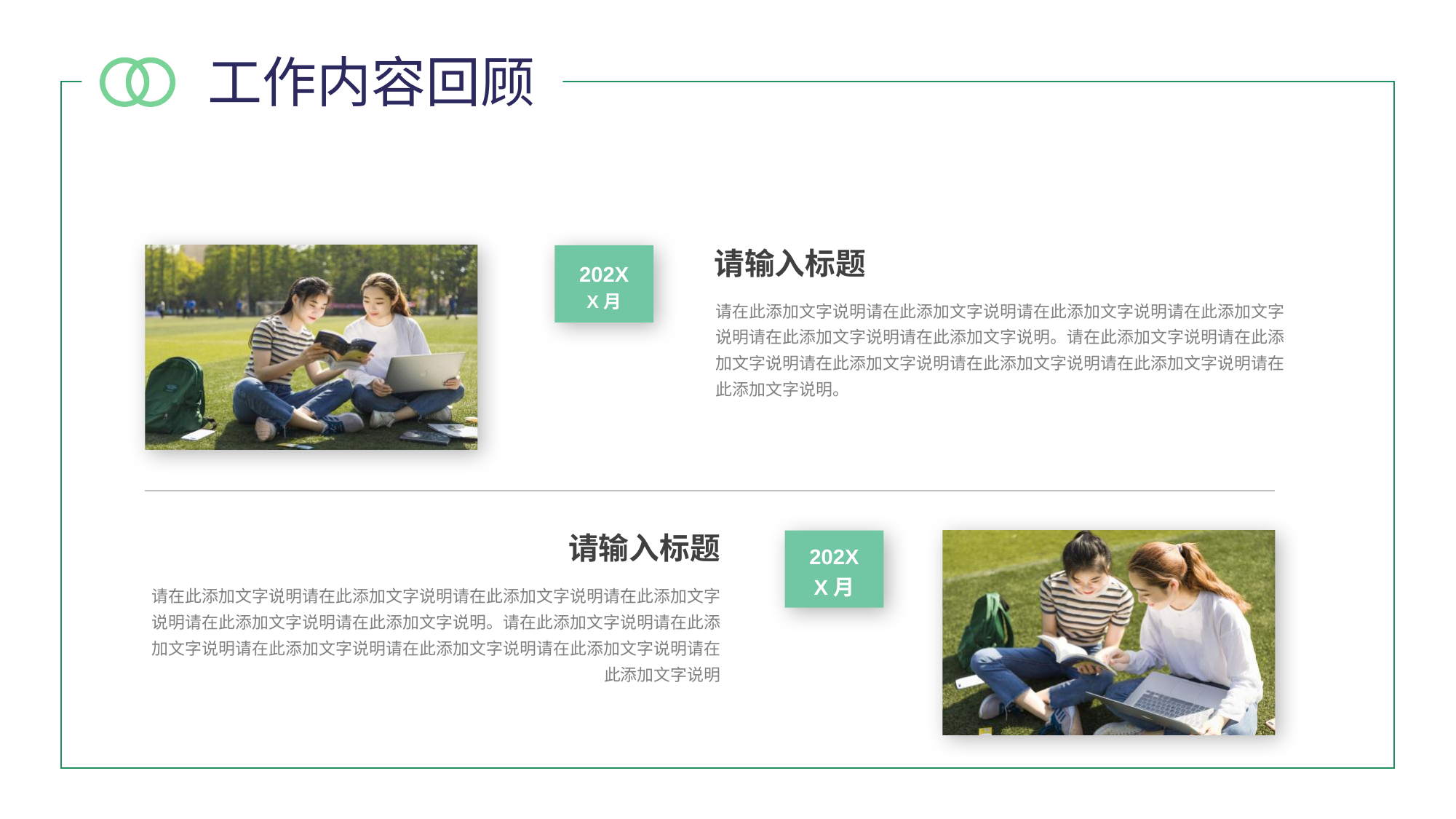

工作内容回顾
请输入标题

202X
X月
请在此添加文字说明请在此添加文字说明请在此添加文字说明请在此添加文字说明请在此添加文字说明请在此添加文字说明。请在此添加文字说明请在此添加文字说明请在此添加文字说明请在此添加文字说明请在此添加文字说明请在此添加文字说明。
请输入标题
202X
X月

请在此添加文字说明请在此添加文字说明请在此添加文字说明请在此添加文字说明请在此添加文字说明请在此添加文字说明。请在此添加文字说明请在此添加文字说明请在此添加文字说明请在此添加文字说明请在此添加文字说明请在此添加文字说明